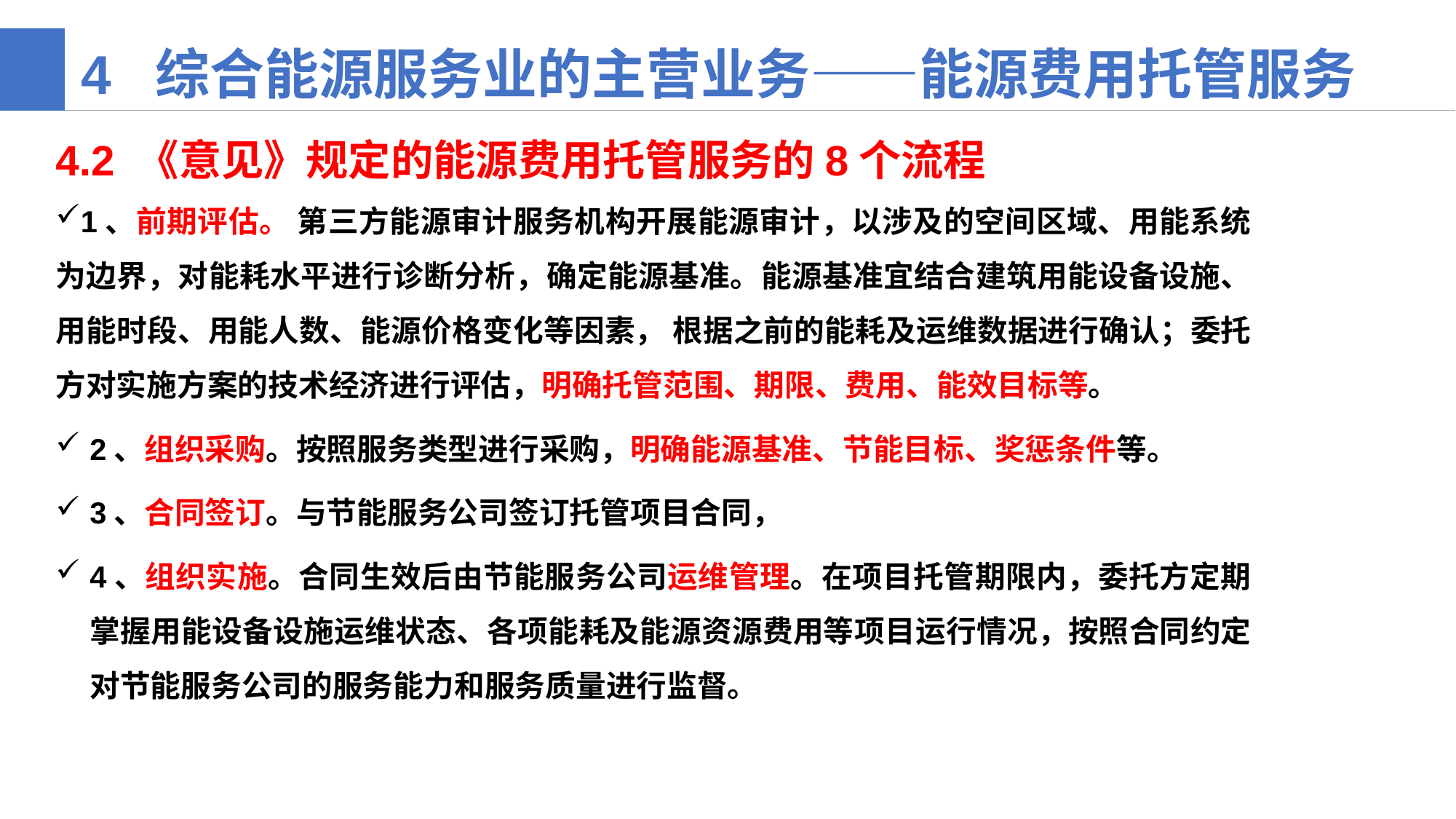

4  综合能源服务业的主营业务——能源费用托管服务
4.2 《意见》规定的能源费用托管服务的8个流程
1、前期评估。 第三方能源审计服务机构开展能源审计，以涉及的空间区域、用能系统为边界，对能耗水平进行诊断分析，确定能源基准。能源基准宜结合建筑用能设备设施、用能时段、用能人数、能源价格变化等因素， 根据之前的能耗及运维数据进行确认；委托方对实施方案的技术经济进行评估，明确托管范围、期限、费用、能效目标等。
2、组织采购。按照服务类型进行采购，明确能源基准、节能目标、奖惩条件等。
3、合同签订。与节能服务公司签订托管项目合同，
4、组织实施。合同生效后由节能服务公司运维管理。在项目托管期限内，委托方定期掌握用能设备设施运维状态、各项能耗及能源资源费用等项目运行情况，按照合同约定对节能服务公司的服务能力和服务质量进行监督。